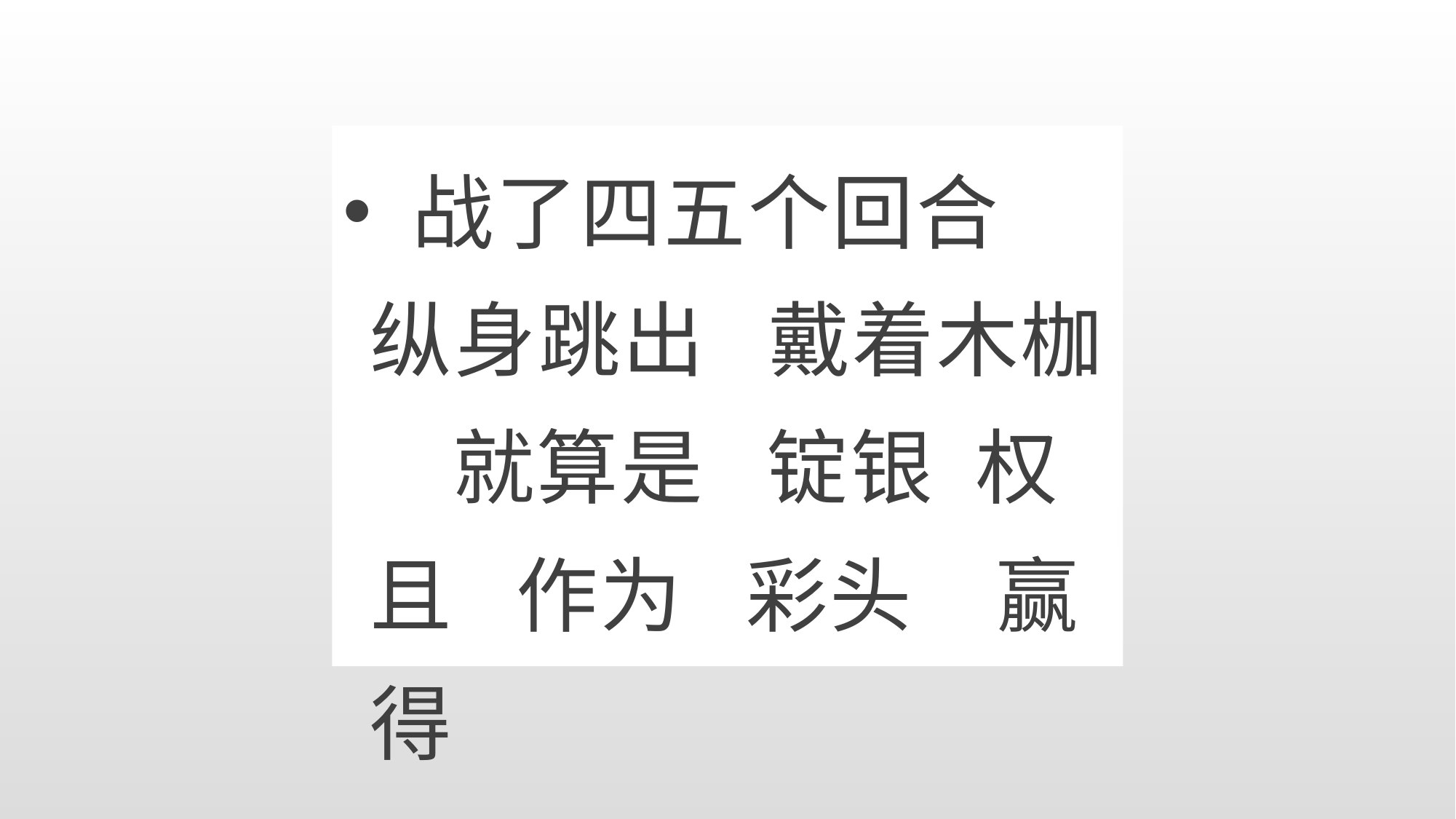

战了四五个回合   纵身跳出   戴着木枷     就算是   锭银  权且   作为   彩头    赢得